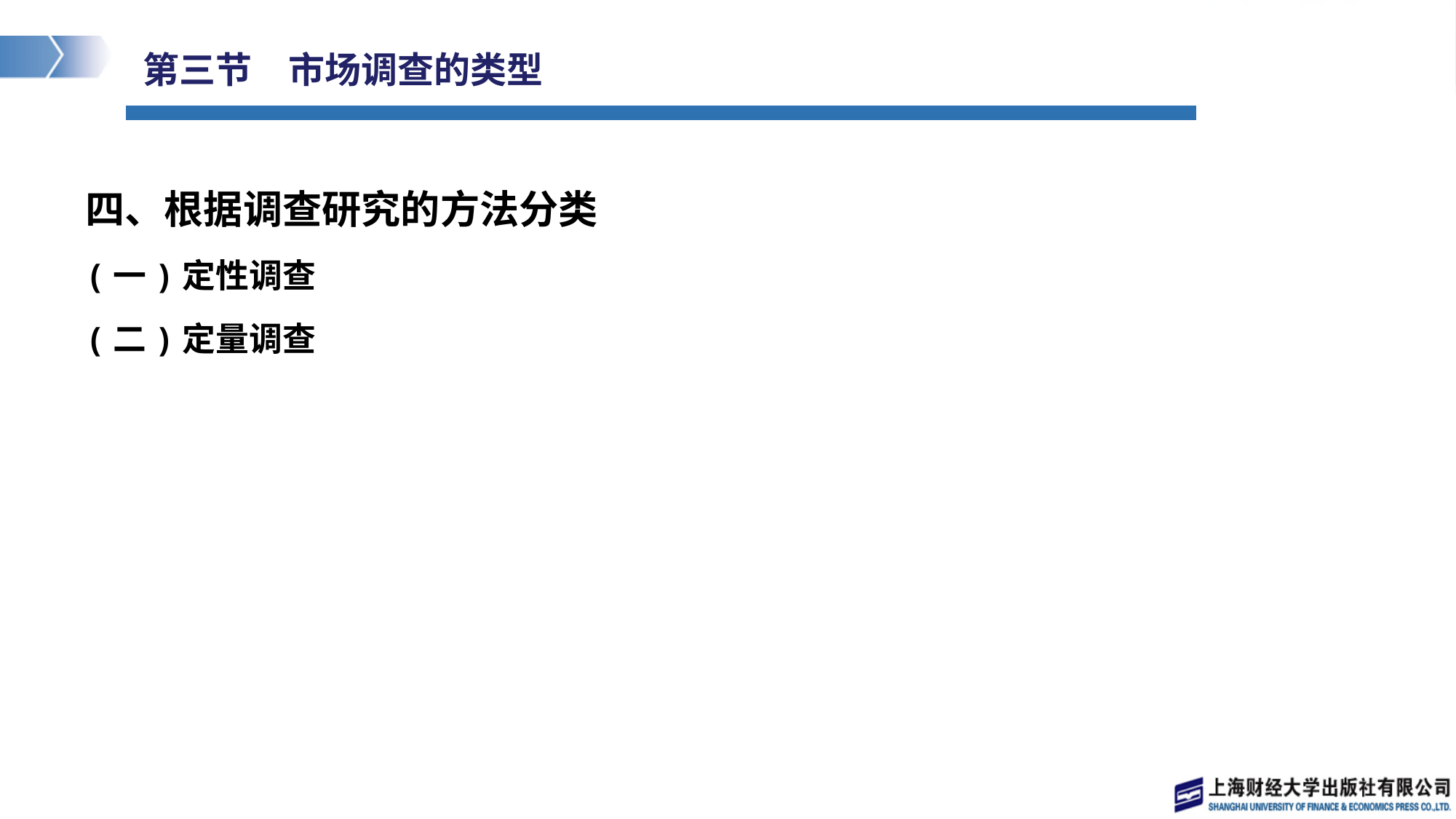

# 第三节　市场调查的类型
四、根据调查研究的方法分类
(一)定性调查
(二)定量调查